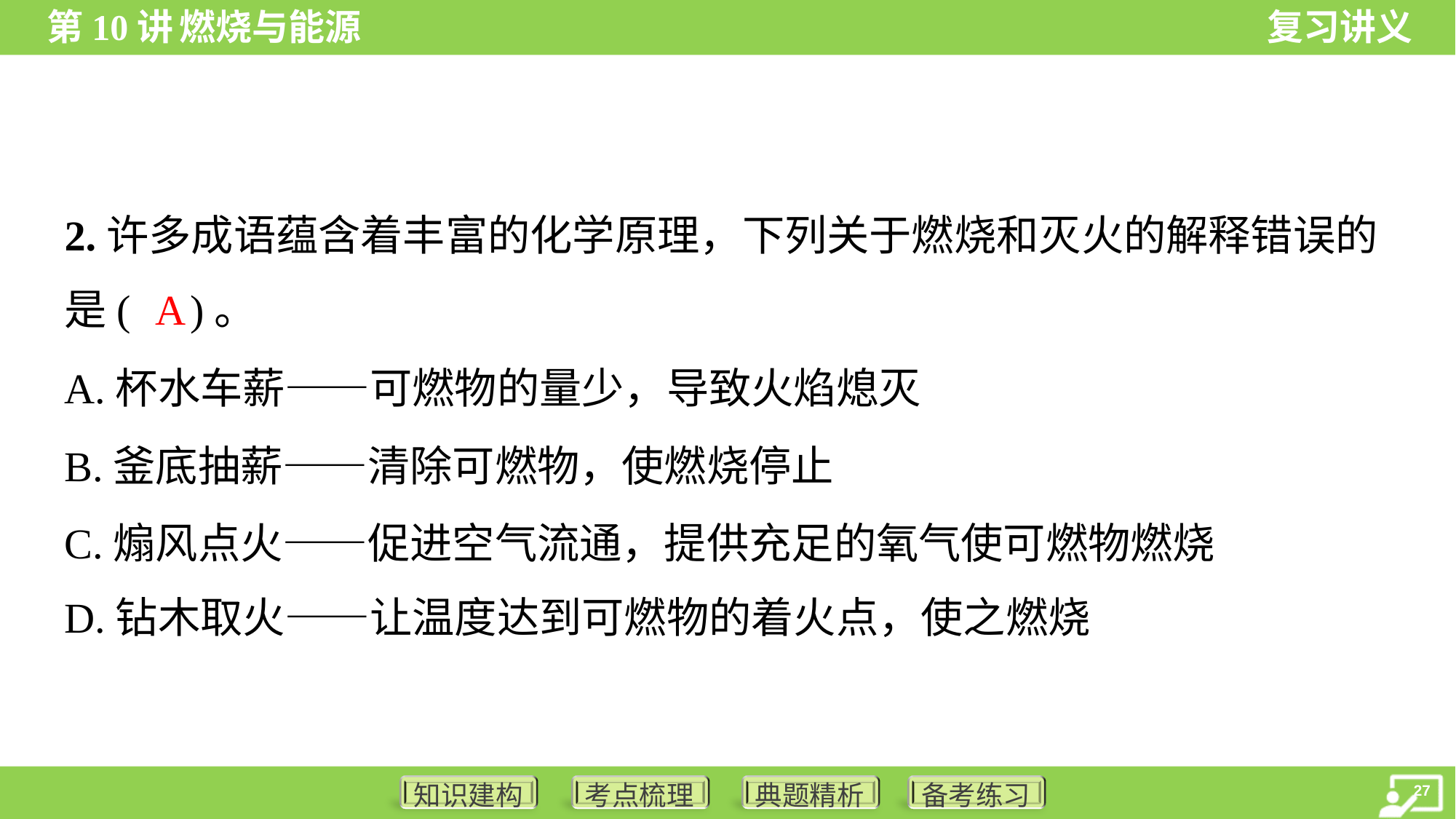

2.许多成语蕴含着丰富的化学原理，下列关于燃烧和灭火的解释错误的
是(     )。
A
A.杯水车薪——可燃物的量少，导致火焰熄灭
B.釜底抽薪——清除可燃物，使燃烧停止
C.煽风点火——促进空气流通，提供充足的氧气使可燃物燃烧
D.钻木取火——让温度达到可燃物的着火点，使之燃烧